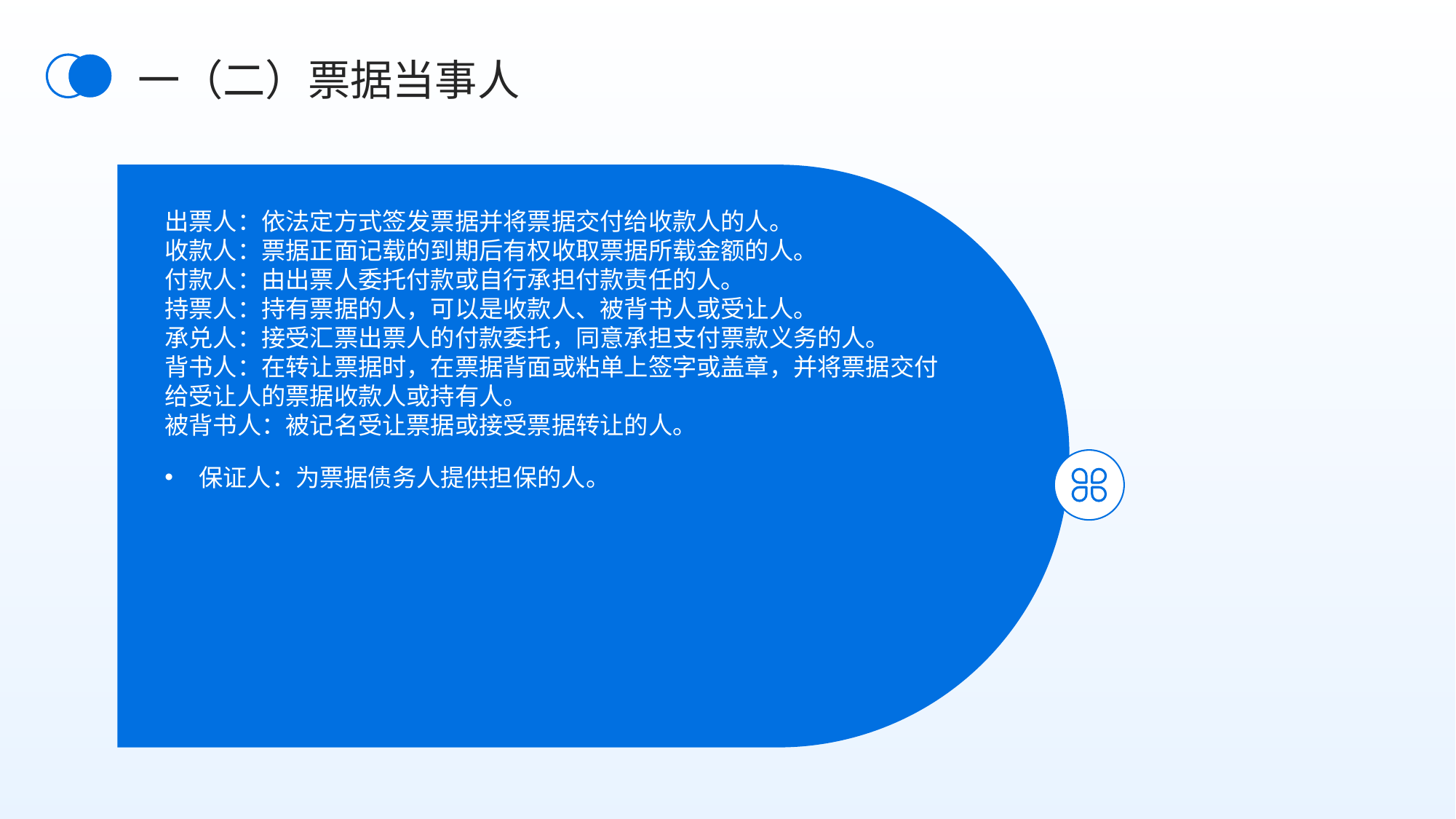

一（二）票据当事人

出票人：依法定方式签发票据并将票据交付给收款人的人。
收款人：票据正面记载的到期后有权收取票据所载金额的人。
付款人：由出票人委托付款或自行承担付款责任的人。
持票人：持有票据的人，可以是收款人、被背书人或受让人。
承兑人：接受汇票出票人的付款委托，同意承担支付票款义务的人。
背书人：在转让票据时，在票据背面或粘单上签字或盖章，并将票据交付给受让人的票据收款人或持有人。
被背书人：被记名受让票据或接受票据转让的人。
保证人：为票据债务人提供担保的人。